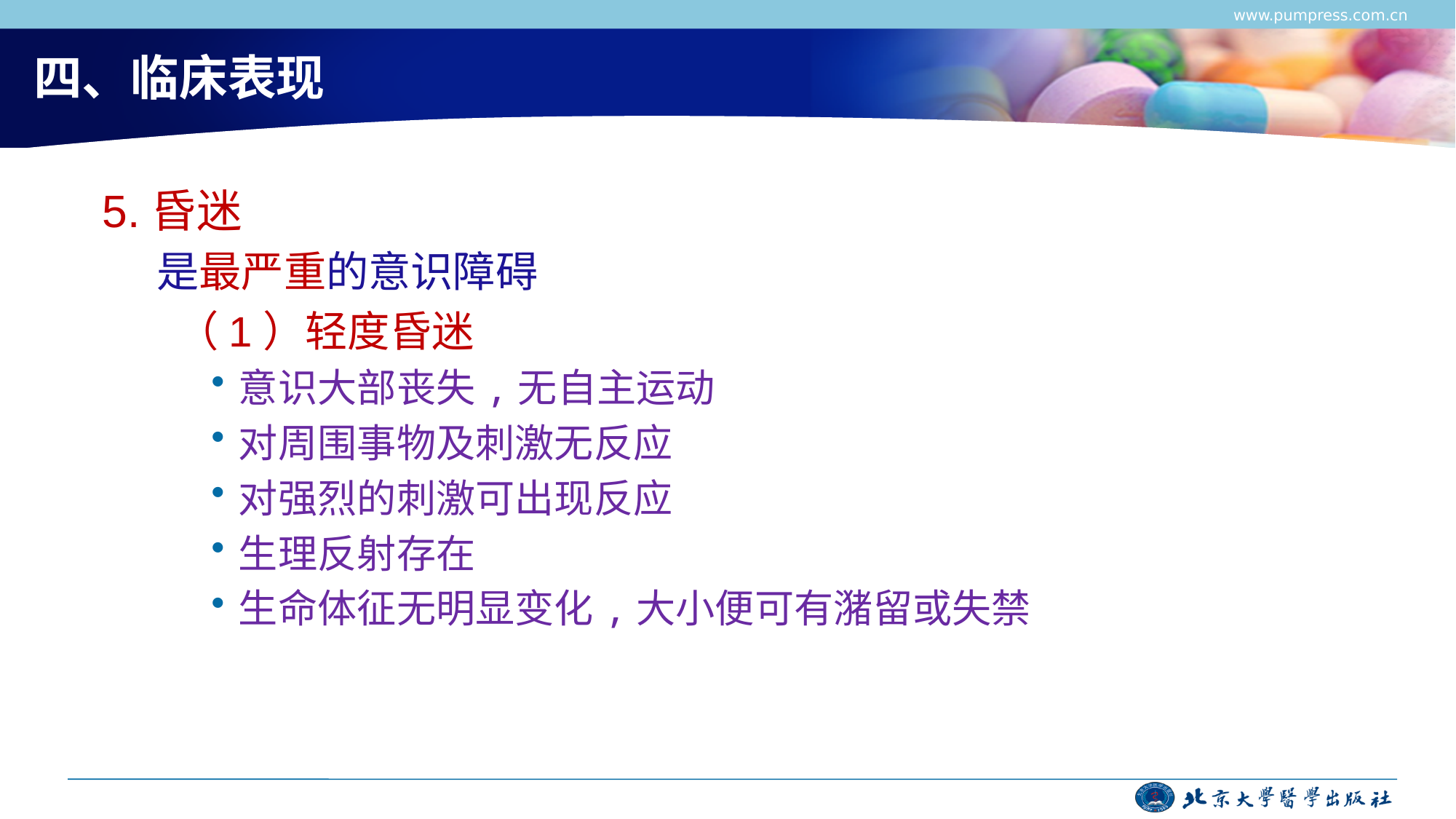

www.pumpress.com.cn
# 四、临床表现
5.昏迷
是最严重的意识障碍
 （1）轻度昏迷
意识大部丧失,无自主运动
对周围事物及刺激无反应
对强烈的刺激可出现反应
生理反射存在
生命体征无明显变化,大小便可有潴留或失禁